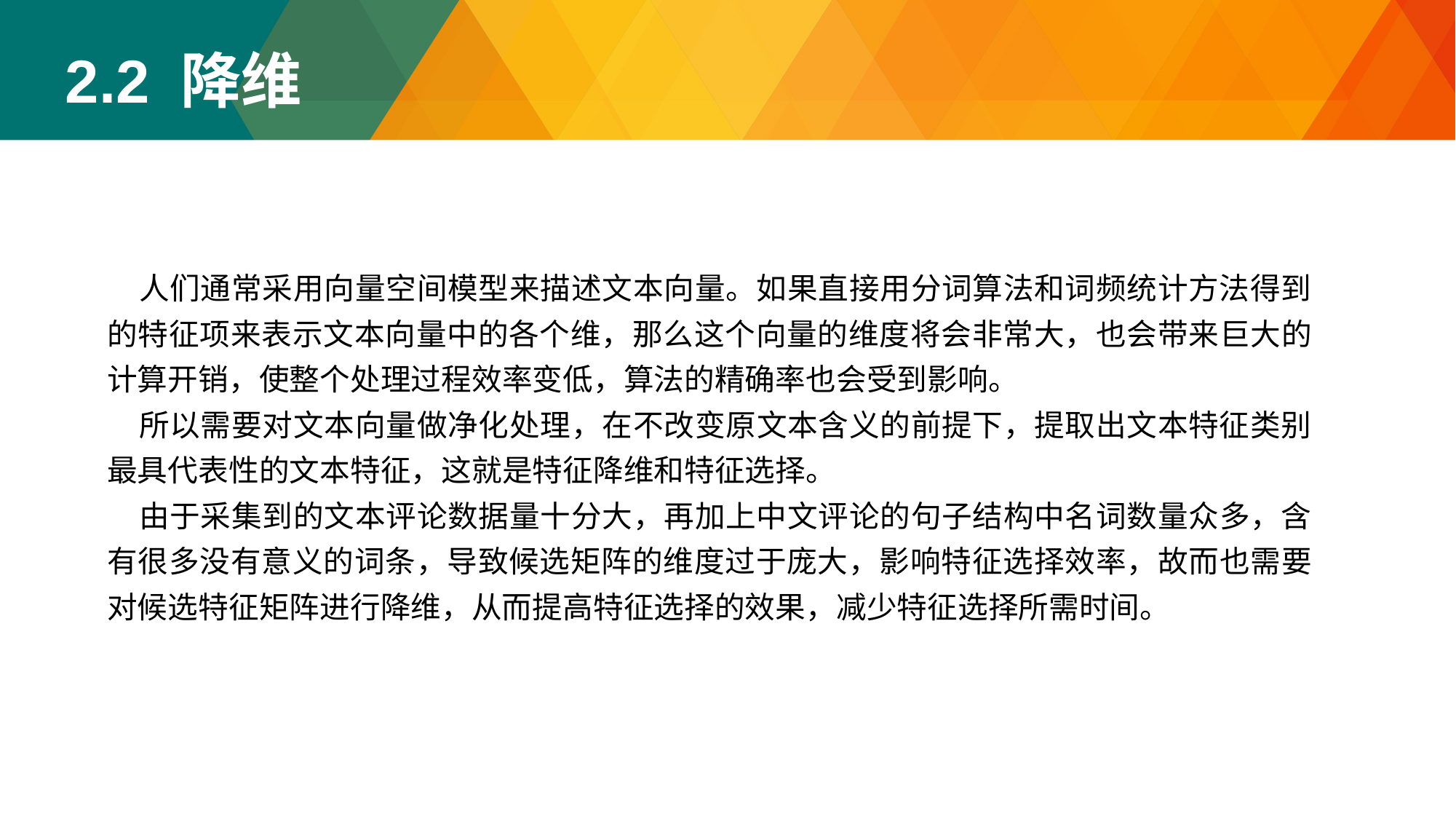

2.2 降维
人们通常采用向量空间模型来描述文本向量。如果直接用分词算法和词频统计方法得到的特征项来表示文本向量中的各个维，那么这个向量的维度将会非常大，也会带来巨大的计算开销，使整个处理过程效率变低，算法的精确率也会受到影响。
所以需要对文本向量做净化处理，在不改变原文本含义的前提下，提取出文本特征类别最具代表性的文本特征，这就是特征降维和特征选择。
由于采集到的文本评论数据量十分大，再加上中文评论的句子结构中名词数量众多，含有很多没有意义的词条，导致候选矩阵的维度过于庞大，影响特征选择效率，故而也需要对候选特征矩阵进行降维，从而提高特征选择的效果，减少特征选择所需时间。